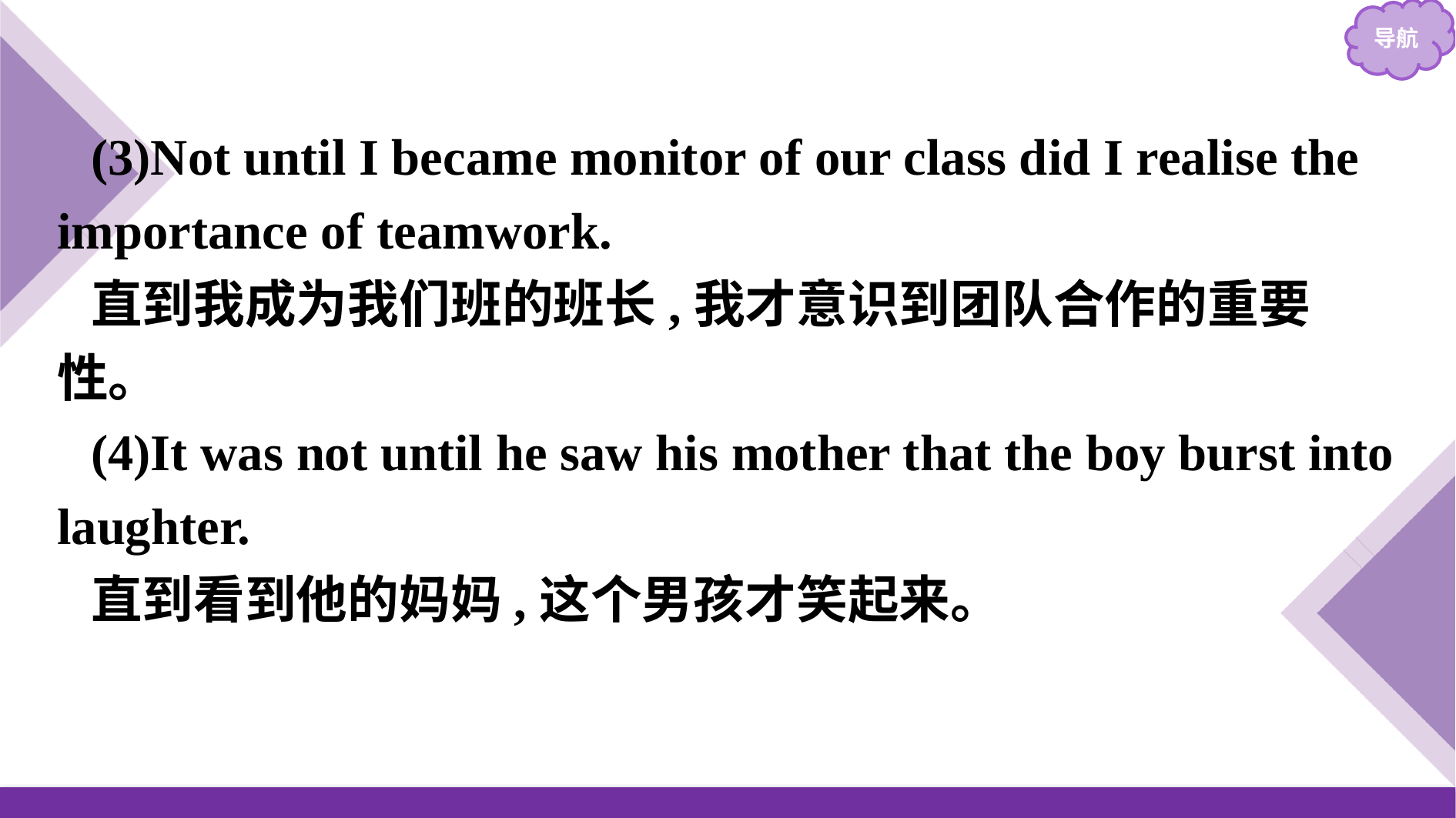

(3)Not until I became monitor of our class did I realise the importance of teamwork.
直到我成为我们班的班长,我才意识到团队合作的重要性。
(4)It was not until he saw his mother that the boy burst into laughter.
直到看到他的妈妈,这个男孩才笑起来。